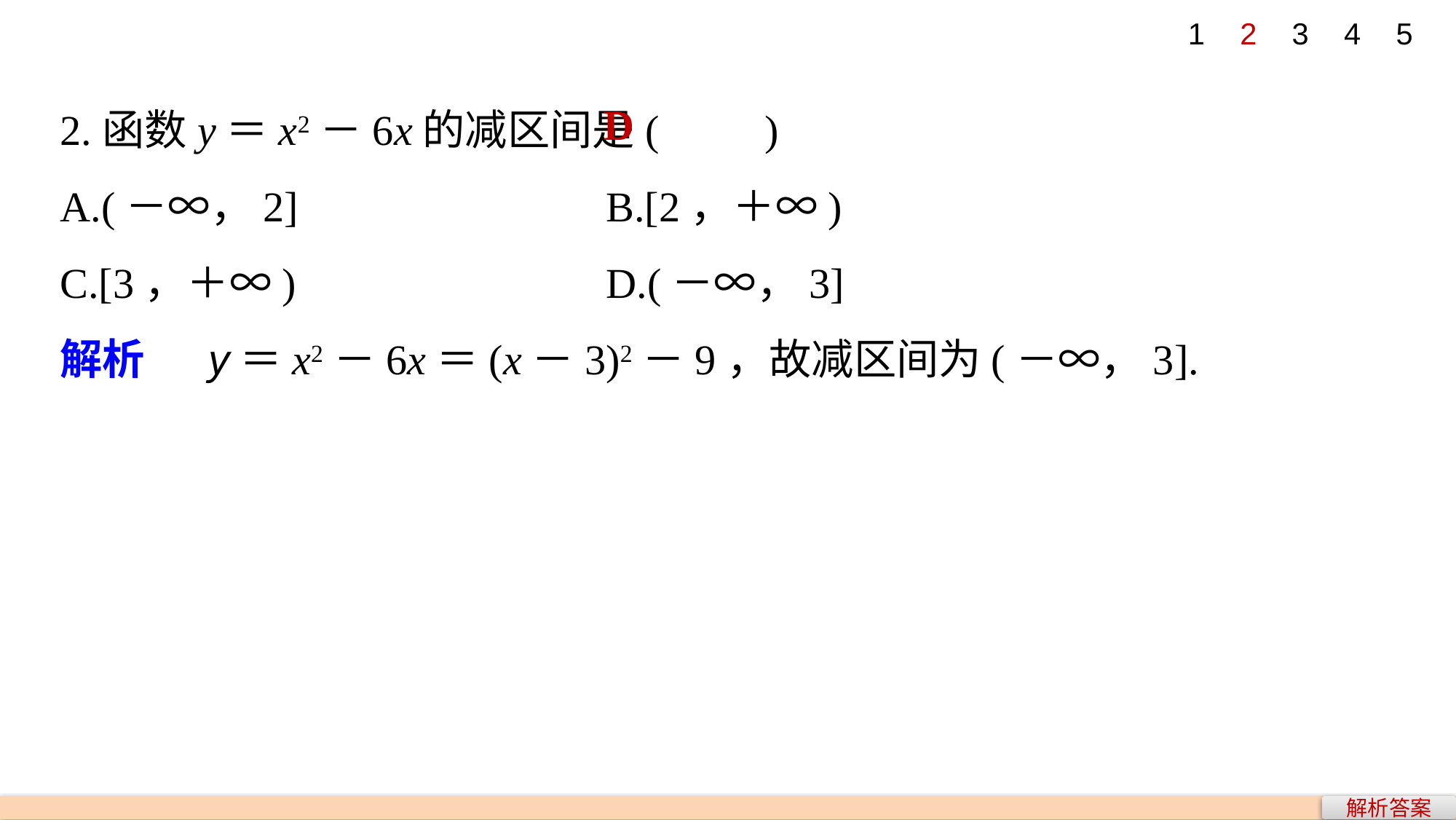

1
2
3
4
5
2.函数y＝x2－6x的减区间是(　　)
A.(－∞，2]  			B.[2，＋∞)
C.[3，＋∞)  			D.(－∞，3]
解析　 y＝x2－6x＝(x－3)2－9，故减区间为(－∞，3].
D
解析答案